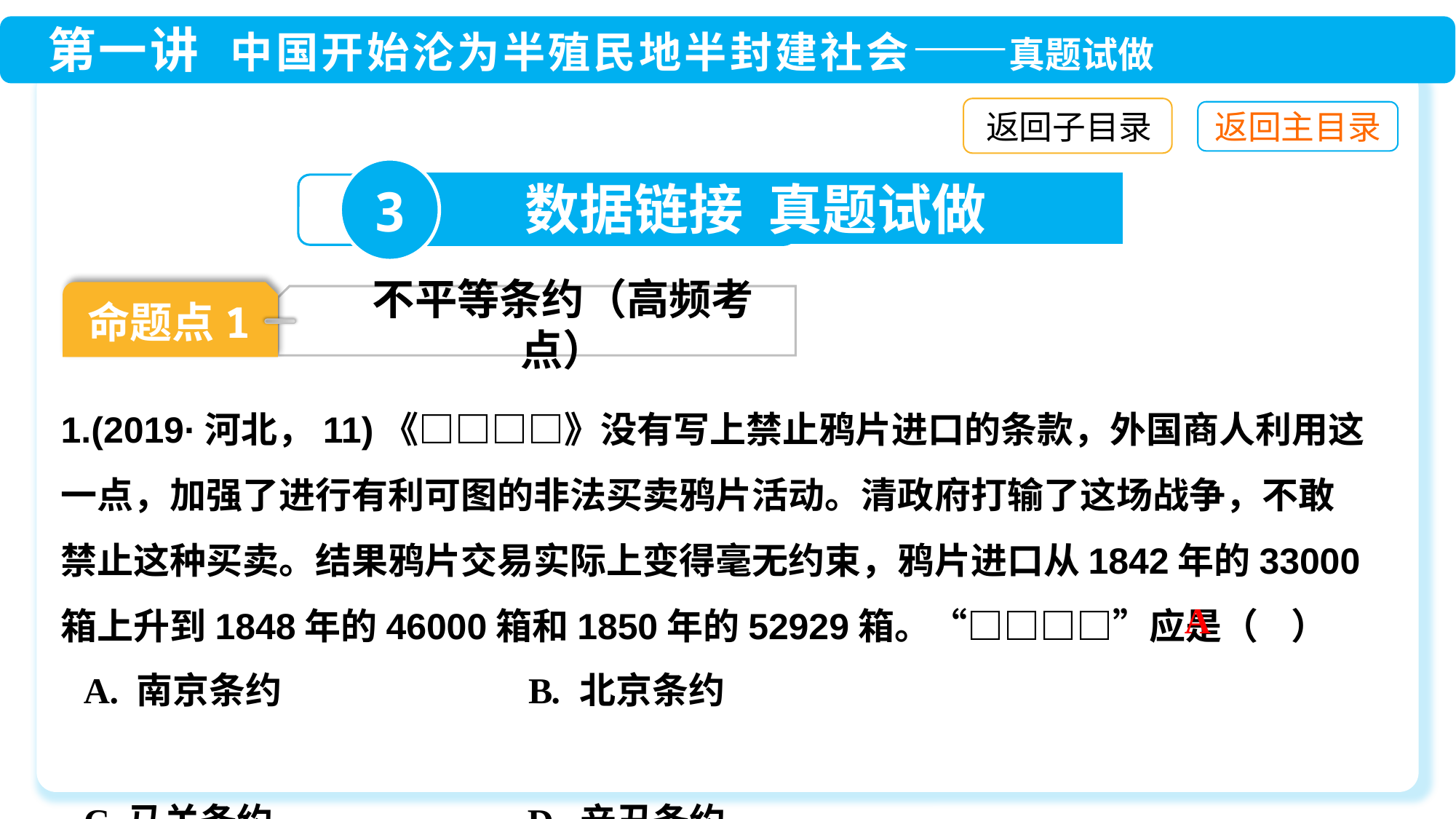

返回子目录

3
数据链接  真题试做

命题点1
不平等条约（高频考点）

1.(2019·河北，11)《□□□□》没有写上禁止鸦片进口的条款，外国商人利用这一点，加强了进行有利可图的非法买卖鸦片活动。清政府打输了这场战争，不敢禁止这种买卖。结果鸦片交易实际上变得毫无约束，鸦片进口从1842年的33000箱上升到1848年的46000箱和1850年的52929箱。“□□□□”应是（    ）
A
A. 南京条约                             B. 北京条约
C.马关条约                              D. 辛丑条约